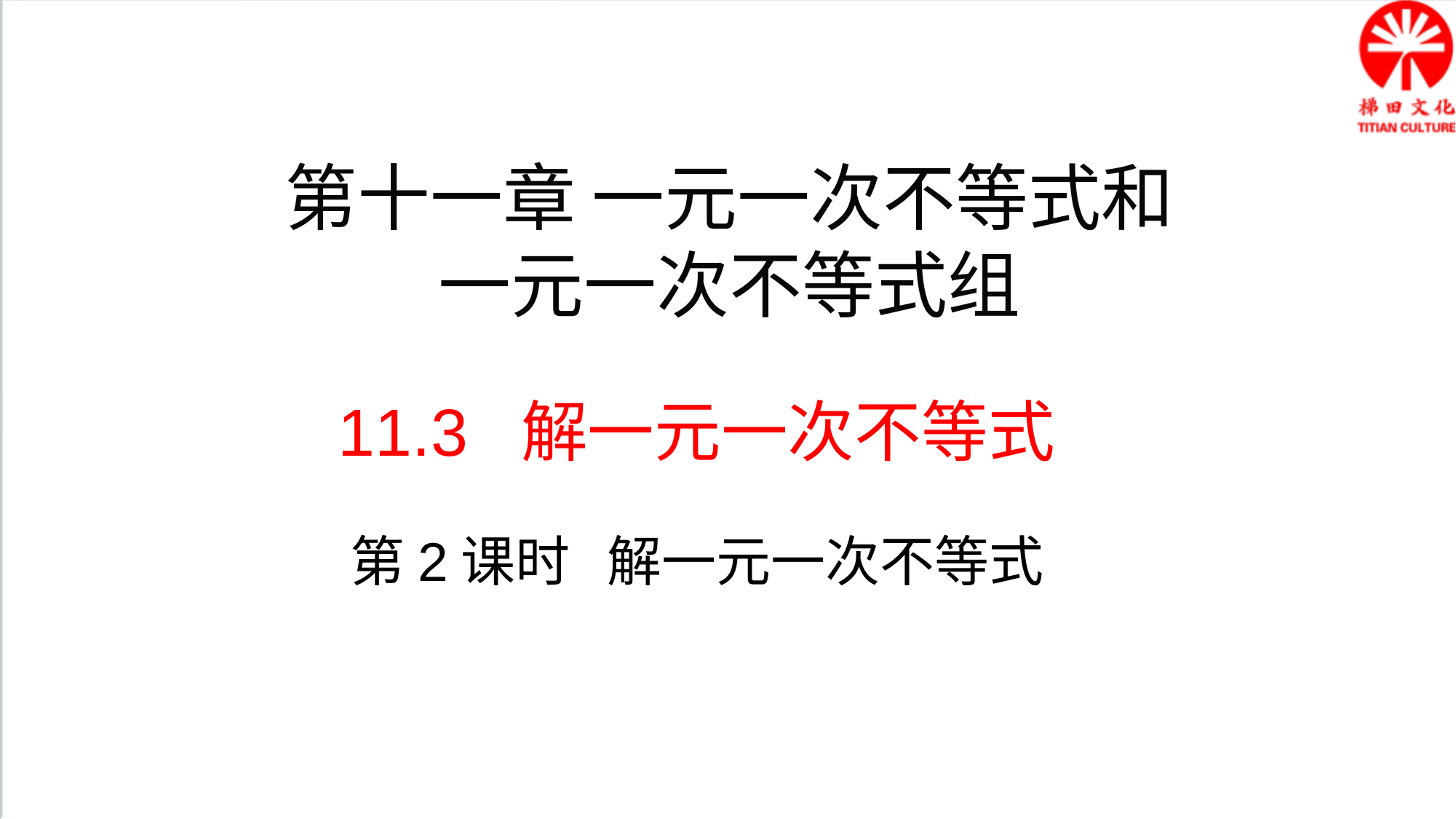

第十一章 一元一次不等式和
一元一次不等式组
11.3  解一元一次不等式
第2课时   解一元一次不等式